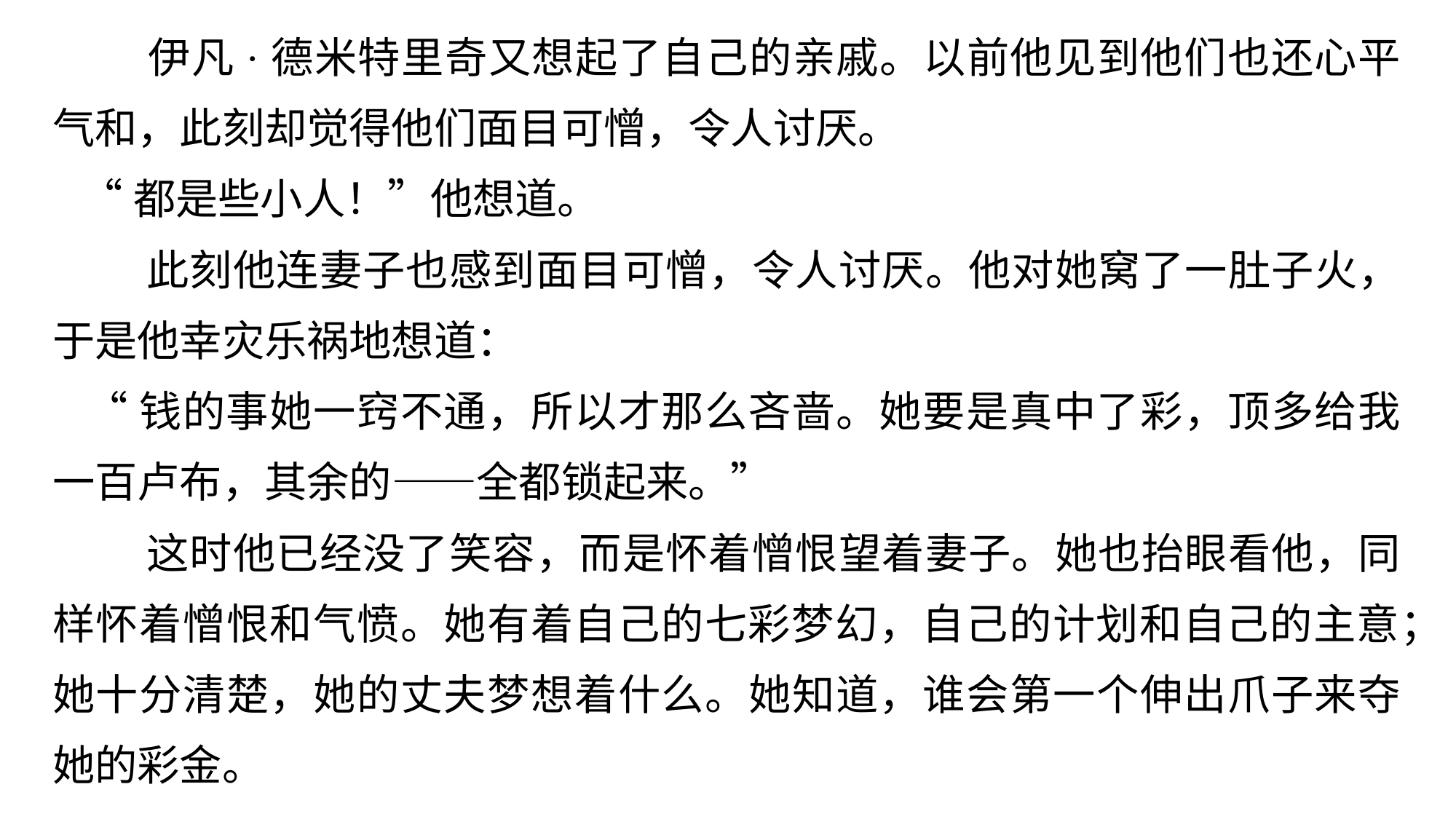

伊凡·德米特里奇又想起了自己的亲戚。以前他见到他们也还心平气和，此刻却觉得他们面目可憎，令人讨厌。
   “都是些小人！”他想道。
        此刻他连妻子也感到面目可憎，令人讨厌。他对她窝了一肚子火，于是他幸灾乐祸地想道：
   “钱的事她一窍不通，所以才那么吝啬。她要是真中了彩，顶多给我一百卢布，其余的——全都锁起来。”
        这时他已经没了笑容，而是怀着憎恨望着妻子。她也抬眼看他，同样怀着憎恨和气愤。她有着自己的七彩梦幻，自己的计划和自己的主意；她十分清楚，她的丈夫梦想着什么。她知道，谁会第一个伸出爪子来夺她的彩金。